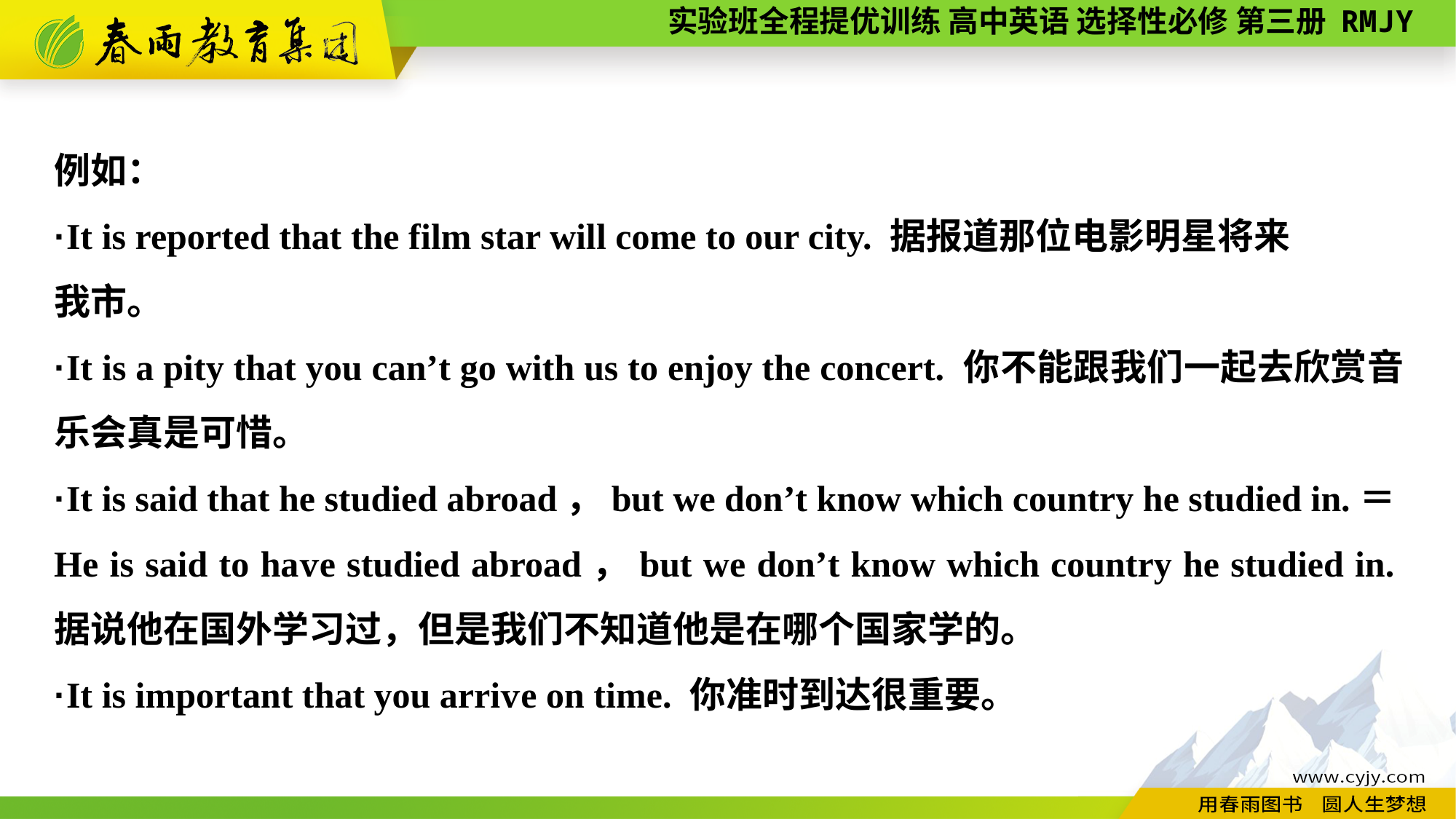

例如：
·It is reported that the film star will come to our city. 据报道那位电影明星将来
我市。
·It is a pity that you can’t go with us to enjoy the concert. 你不能跟我们一起去欣赏音乐会真是可惜。
·It is said that he studied abroad，but we don’t know which country he studied in.＝He is said to have studied abroad，but we don’t know which country he studied in.据说他在国外学习过，但是我们不知道他是在哪个国家学的。
·It is important that you arrive on time. 你准时到达很重要。